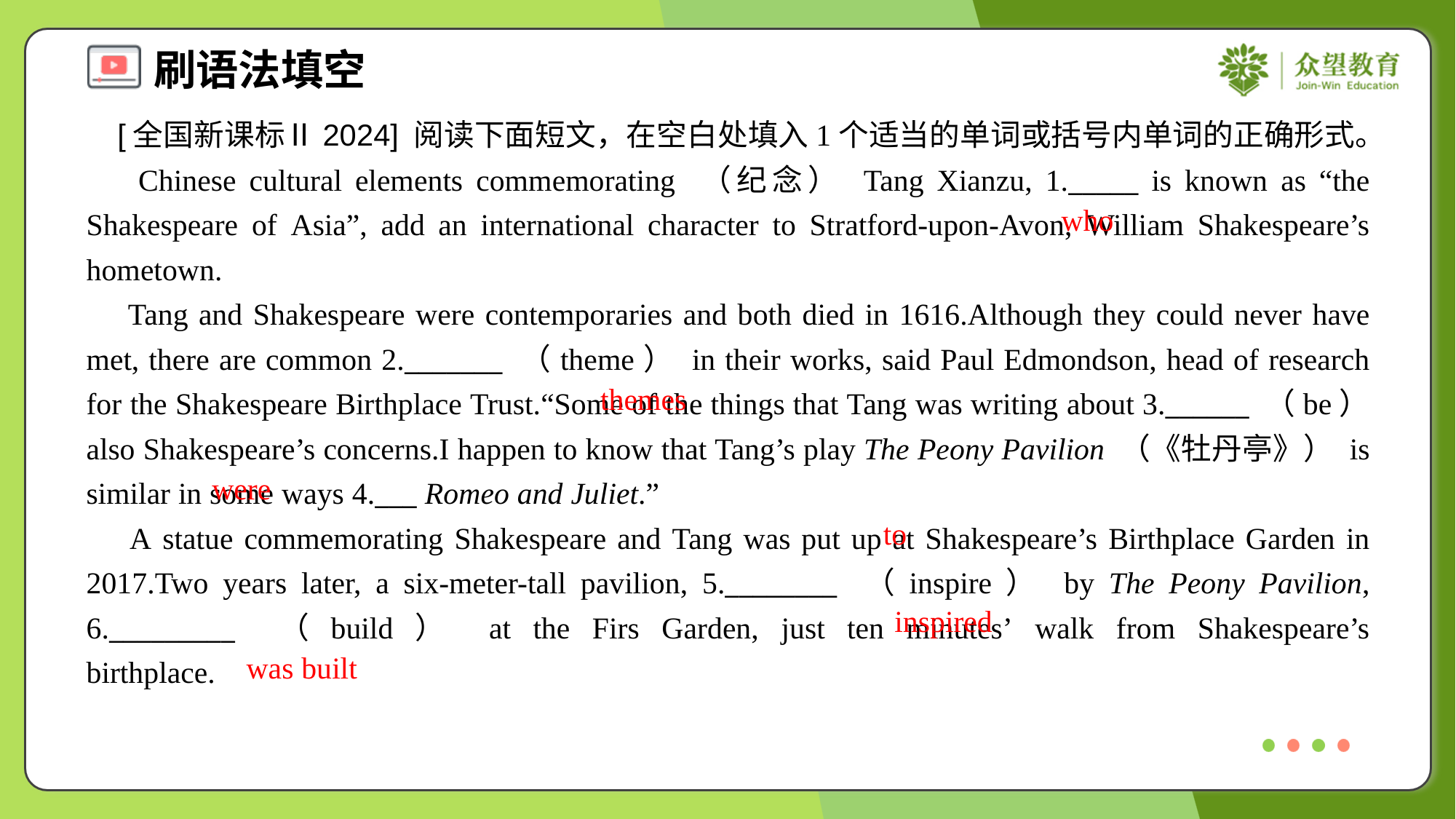

[全国新课标Ⅱ2024] 阅读下面短文，在空白处填入1个适当的单词或括号内单词的正确形式。
    Chinese cultural elements commemorating （纪念） Tang Xianzu, 1._____ is known as “the Shakespeare of Asia”, add an international character to Stratford-upon-Avon, William Shakespeare’s hometown.
    Tang and Shakespeare were contemporaries and both died in 1616.Although they could never have met, there are common 2._______ （theme） in their works, said Paul Edmondson, head of research for the Shakespeare Birthplace Trust.“Some of the things that Tang was writing about 3.______ （be） also Shakespeare’s concerns.I happen to know that Tang’s play The Peony Pavilion （《牡丹亭》） is similar in some ways 4.___ Romeo and Juliet.”
    A statue commemorating Shakespeare and Tang was put up at Shakespeare’s Birthplace Garden in 2017.Two years later, a six-meter-tall pavilion, 5.________ （inspire） by The Peony Pavilion, 6._________ （build） at the Firs Garden, just ten minutes’ walk from Shakespeare’s birthplace.#1.3
who
themes
were
to
inspired
was built